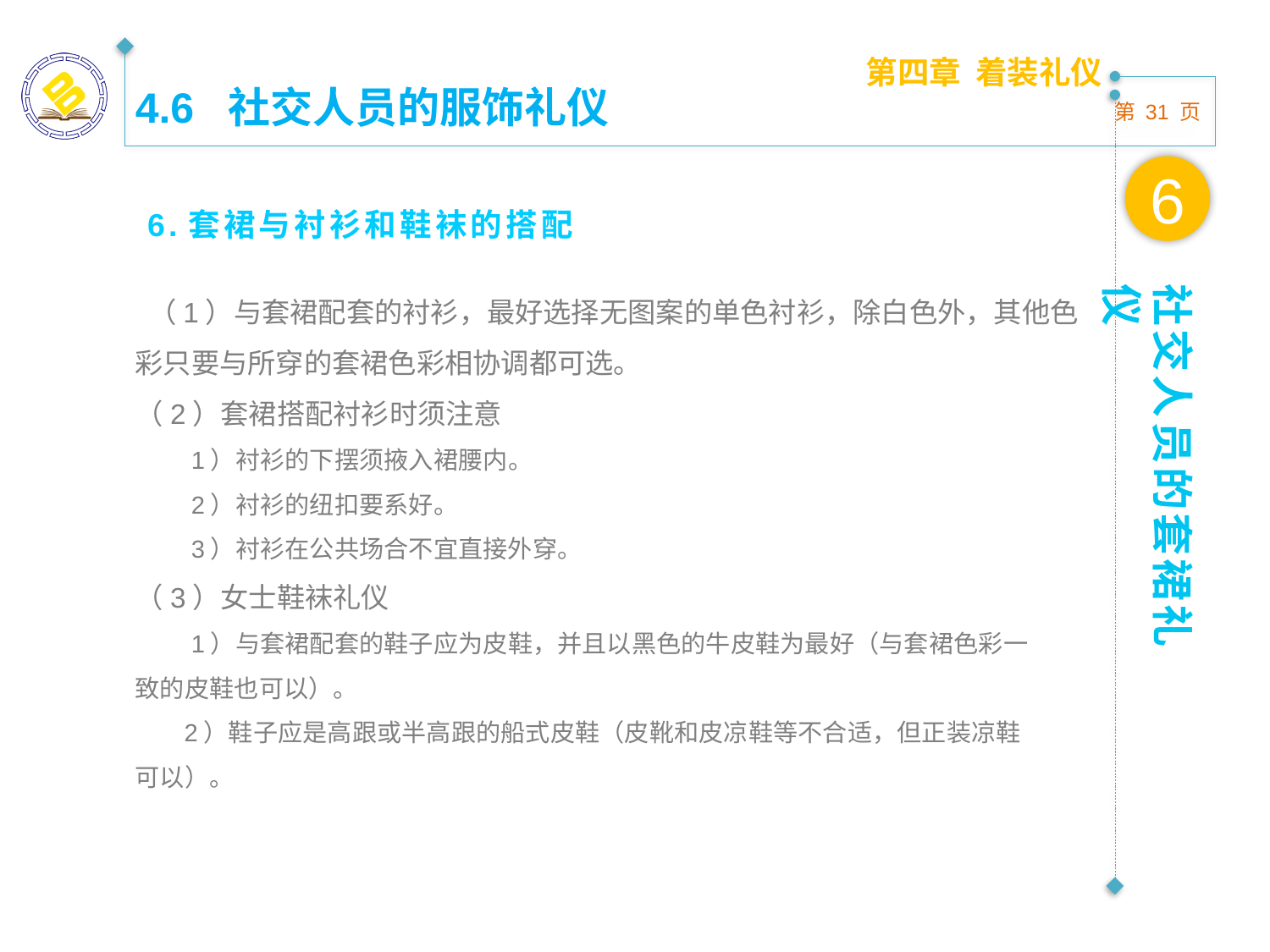

第四章  着装礼仪
4.6  社交人员的服饰礼仪
6
6.套裙与衬衫和鞋袜的搭配
 （1）与套裙配套的衬衫，最好选择无图案的单色衬衫，除白色外，其他色彩只要与所穿的套裙色彩相协调都可选。
（2）套裙搭配衬衫时须注意
        1）衬衫的下摆须掖入裙腰内。
        2）衬衫的纽扣要系好。
        3）衬衫在公共场合不宜直接外穿。
（3）女士鞋袜礼仪
        1）与套裙配套的鞋子应为皮鞋，并且以黑色的牛皮鞋为最好（与套裙色彩一
致的皮鞋也可以）。
       2）鞋子应是高跟或半高跟的船式皮鞋（皮靴和皮凉鞋等不合适，但正装凉鞋
可以）。
社交人员的套裙礼仪